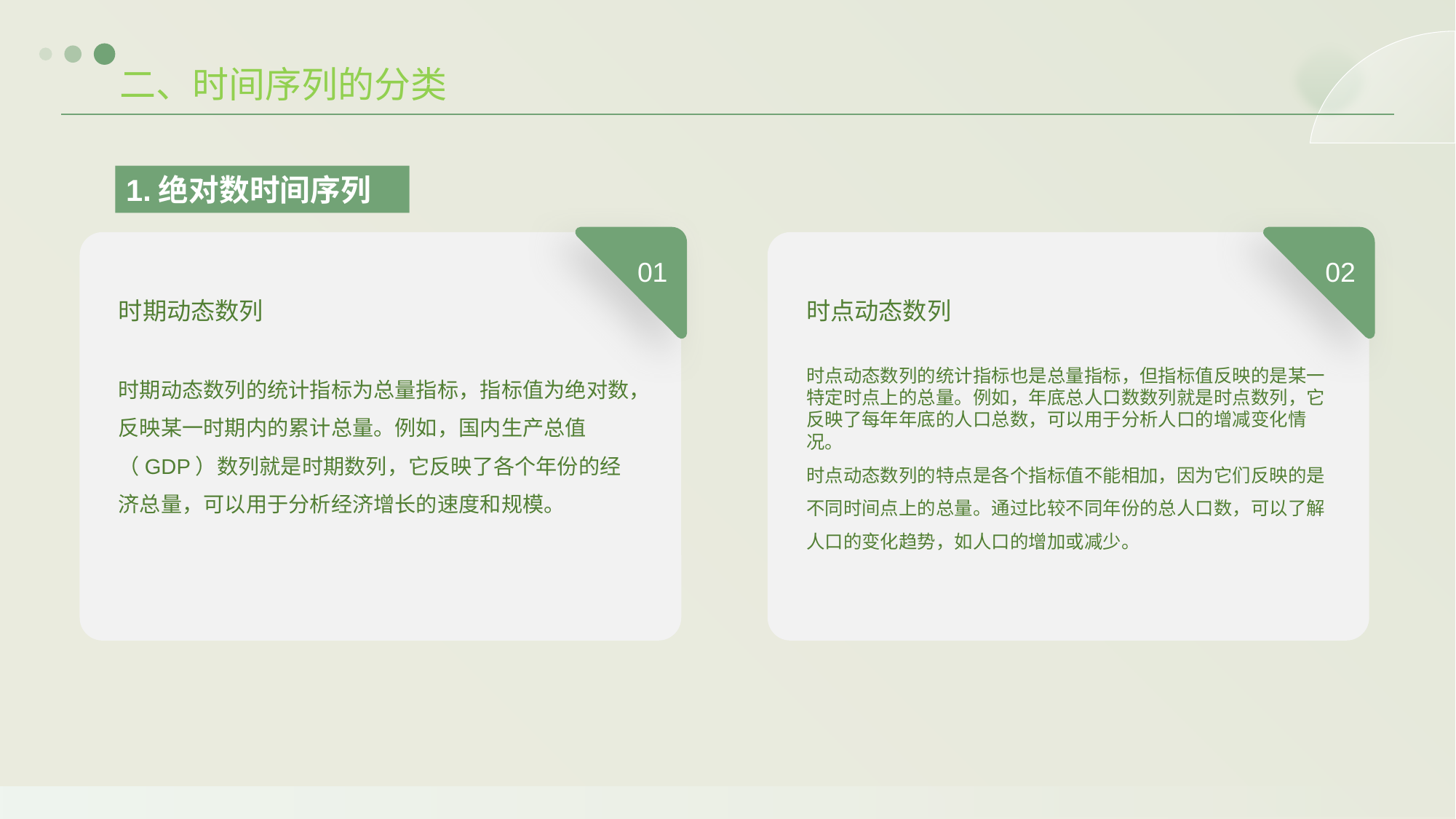

二、时间序列的分类
1.绝对数时间序列

01
02
时期动态数列
时点动态数列
时期动态数列的统计指标为总量指标，指标值为绝对数，反映某一时期内的累计总量。例如，国内生产总值（GDP）数列就是时期数列，它反映了各个年份的经济总量，可以用于分析经济增长的速度和规模。
时点动态数列的统计指标也是总量指标，但指标值反映的是某一特定时点上的总量。例如，年底总人口数数列就是时点数列，它反映了每年年底的人口总数，可以用于分析人口的增减变化情况。
时点动态数列的特点是各个指标值不能相加，因为它们反映的是不同时间点上的总量。通过比较不同年份的总人口数，可以了解人口的变化趋势，如人口的增加或减少。